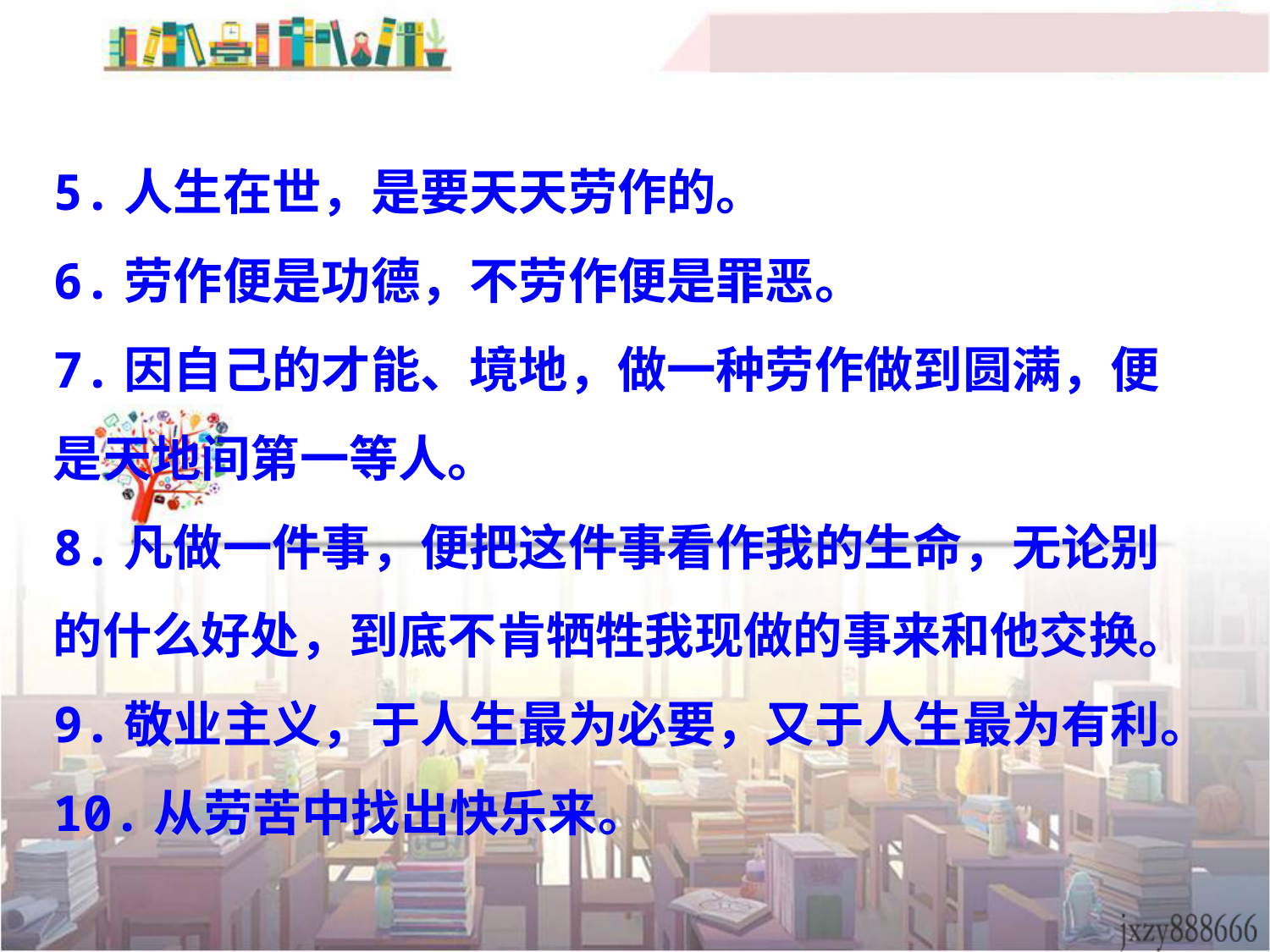

5.人生在世，是要天天劳作的。
6.劳作便是功德，不劳作便是罪恶。
7.因自己的才能、境地，做一种劳作做到圆满，便是天地间第一等人。
8.凡做一件事，便把这件事看作我的生命，无论别的什么好处，到底不肯牺牲我现做的事来和他交换。
9.敬业主义，于人生最为必要，又于人生最为有利。
10.从劳苦中找出快乐来。